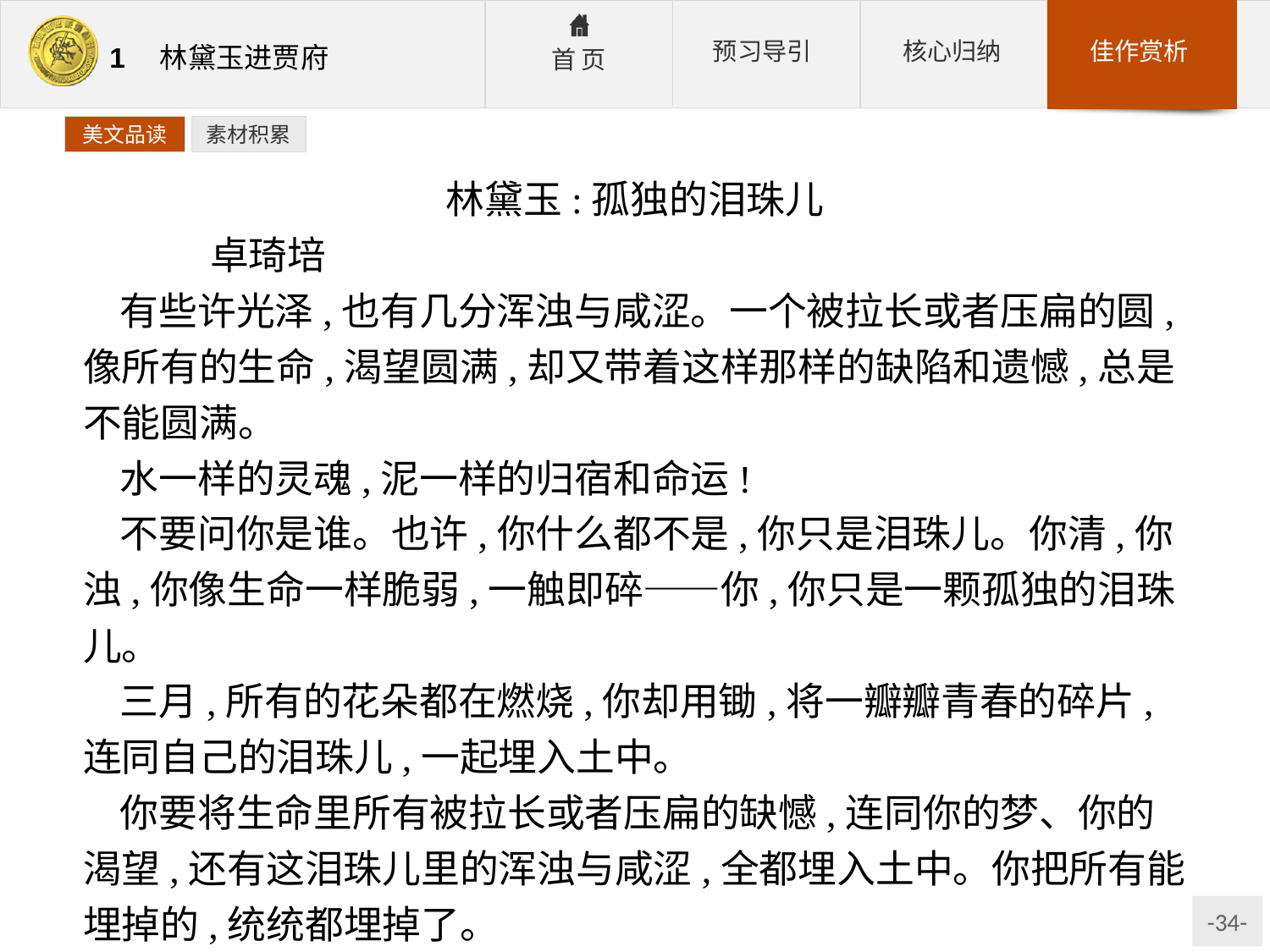

美文品读
素材积累
林黛玉:孤独的泪珠儿
	卓琦培
有些许光泽,也有几分浑浊与咸涩。一个被拉长或者压扁的圆,像所有的生命,渴望圆满,却又带着这样那样的缺陷和遗憾,总是不能圆满。
水一样的灵魂,泥一样的归宿和命运!
不要问你是谁。也许,你什么都不是,你只是泪珠儿。你清,你浊,你像生命一样脆弱,一触即碎——你,你只是一颗孤独的泪珠儿。
三月,所有的花朵都在燃烧,你却用锄,将一瓣瓣青春的碎片,连同自己的泪珠儿,一起埋入土中。
你要将生命里所有被拉长或者压扁的缺憾,连同你的梦、你的渴望,还有这泪珠儿里的浑浊与咸涩,全都埋入土中。你把所有能埋掉的,统统都埋掉了。